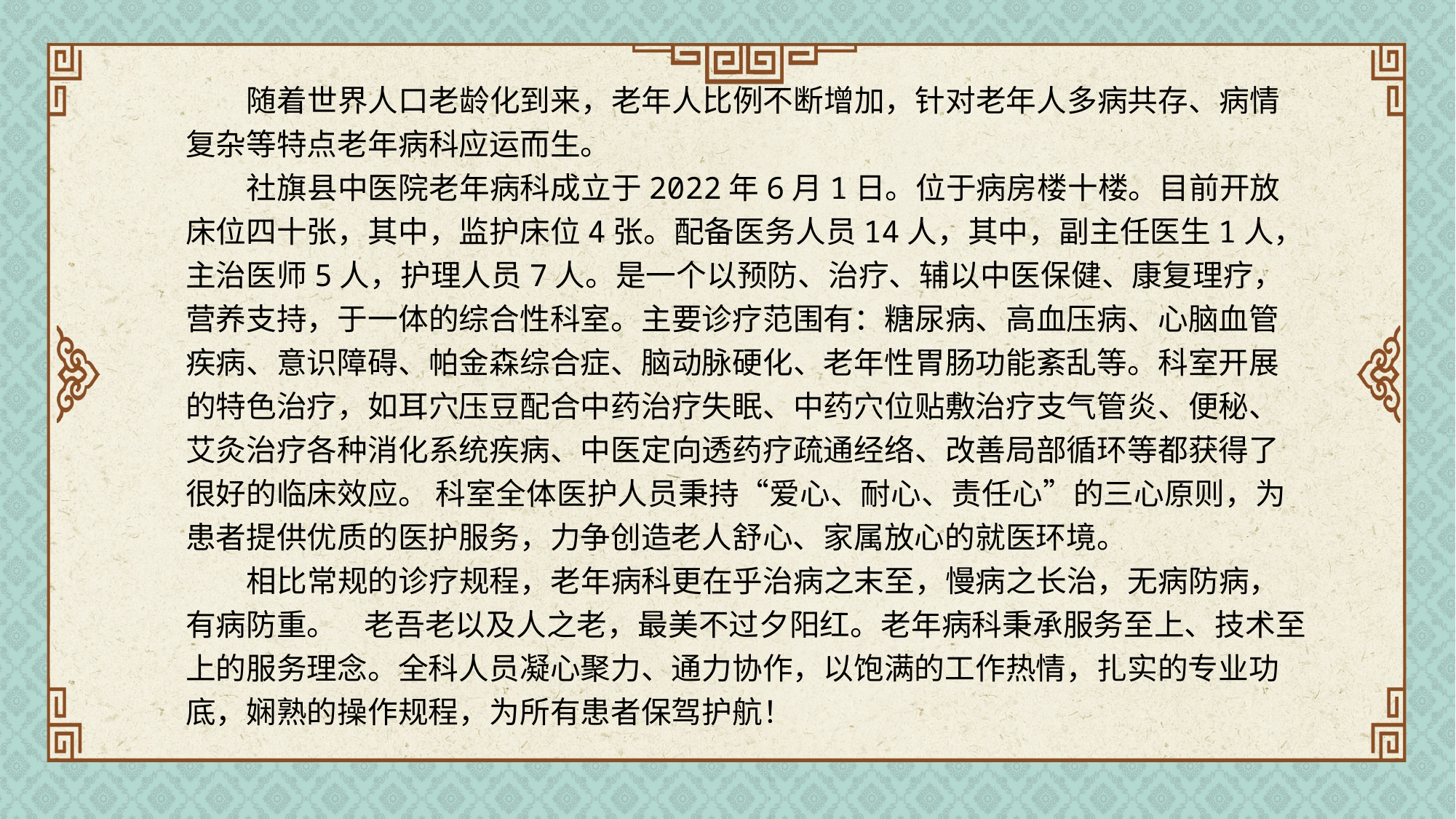

随着世界人口老龄化到来，老年人比例不断增加，针对老年人多病共存、病情复杂等特点老年病科应运而生。
        社旗县中医院老年病科成立于2022年6月1日。位于病房楼十楼。目前开放床位四十张，其中，监护床位4张。配备医务人员14人，其中，副主任医生1人，主治医师5人，护理人员7人。是一个以预防、治疗、辅以中医保健、康复理疗，营养支持，于一体的综合性科室。主要诊疗范围有：糖尿病、高血压病、心脑血管疾病、意识障碍、帕金森综合症、脑动脉硬化、老年性胃肠功能紊乱等。科室开展的特色治疗，如耳穴压豆配合中药治疗失眠、中药穴位贴敷治疗支气管炎、便秘、艾灸治疗各种消化系统疾病、中医定向透药疗疏通经络、改善局部循环等都获得了很好的临床效应。 科室全体医护人员秉持“爱心、耐心、责任心”的三心原则，为患者提供优质的医护服务，力争创造老人舒心、家属放心的就医环境。
        相比常规的诊疗规程，老年病科更在乎治病之末至，慢病之长治，无病防病，有病防重。    老吾老以及人之老，最美不过夕阳红。老年病科秉承服务至上、技术至上的服务理念。全科人员凝心聚力、通力协作，以饱满的工作热情，扎实的专业功底，娴熟的操作规程，为所有患者保驾护航！